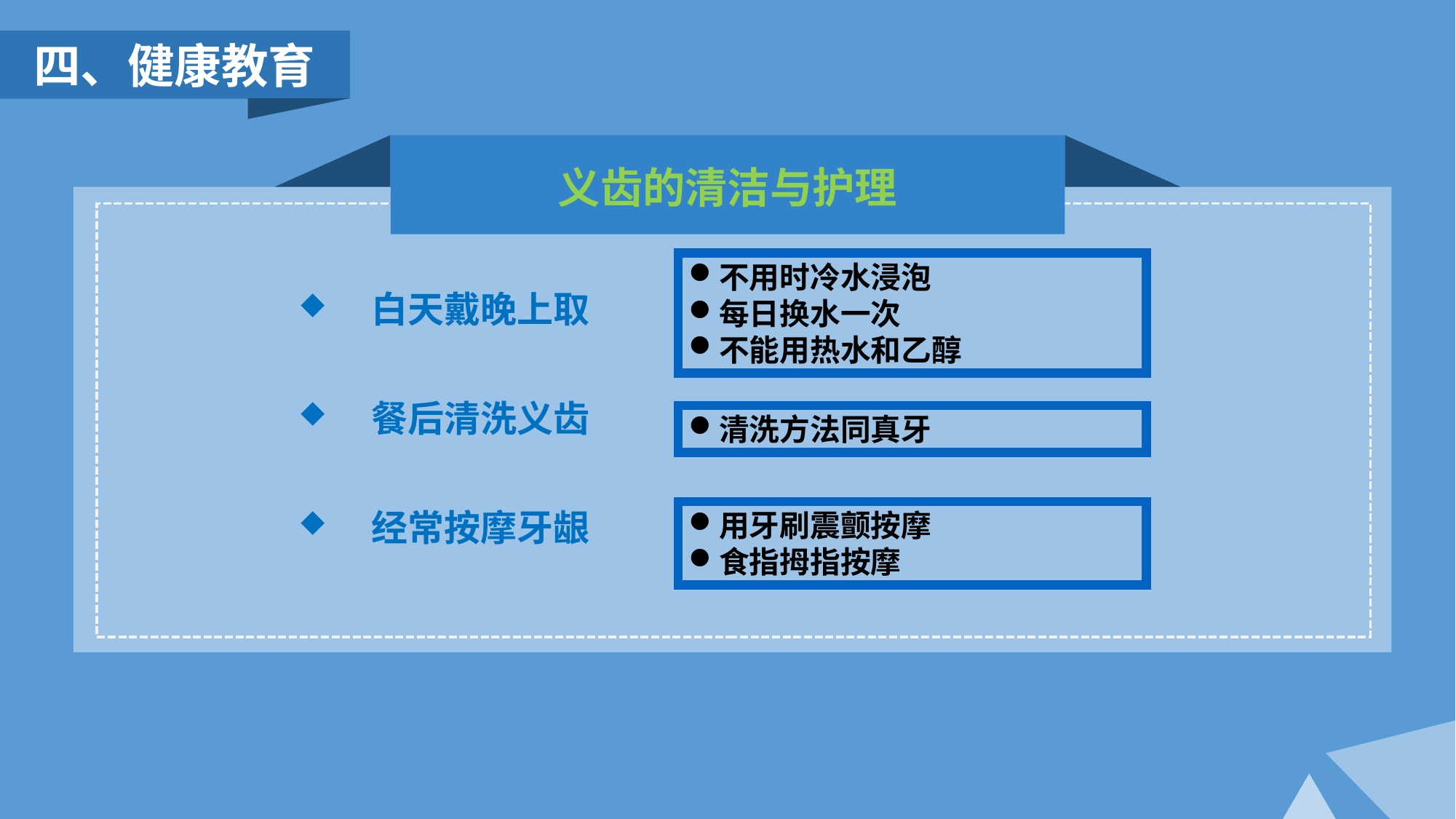

四、健康教育

义齿的清洁与护理

不用时冷水浸泡
每日换水一次
不能用热水和乙醇
白天戴晚上取

餐后清洗义齿

经常按摩牙龈

清洗方法同真牙
用牙刷震颤按摩
食指拇指按摩